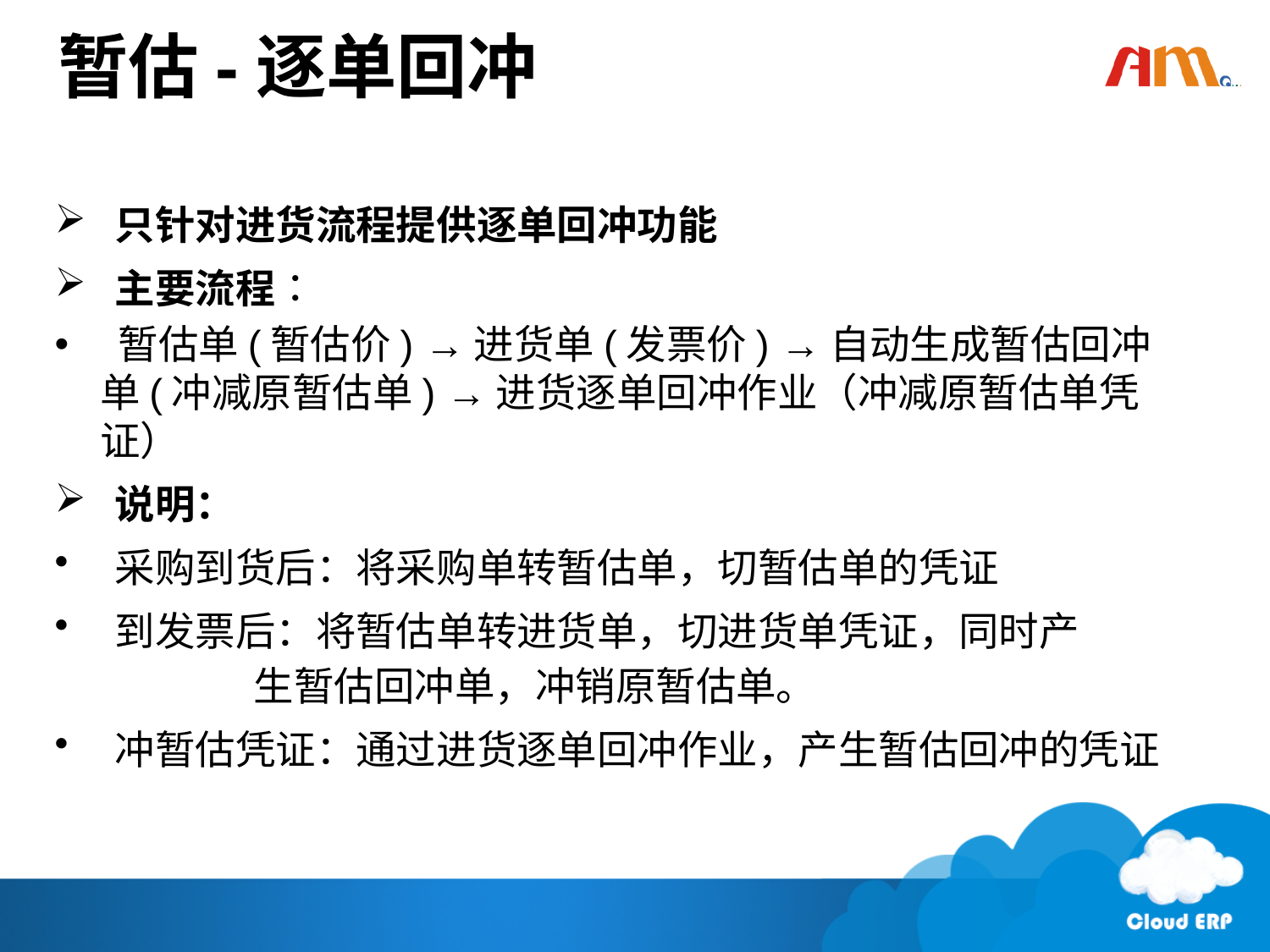

# 暂估-逐单回冲
只针对进货流程提供逐单回冲功能
主要流程：
 暂估单(暂估价) →进货单(发票价) →自动生成暂估回冲单(冲减原暂估单) →进货逐单回冲作业（冲减原暂估单凭证）
说明：
采购到货后：将采购单转暂估单，切暂估单的凭证
到发票后：将暂估单转进货单，切进货单凭证，同时产               		  生暂估回冲单，冲销原暂估单。
冲暂估凭证：通过进货逐单回冲作业，产生暂估回冲的凭证

333